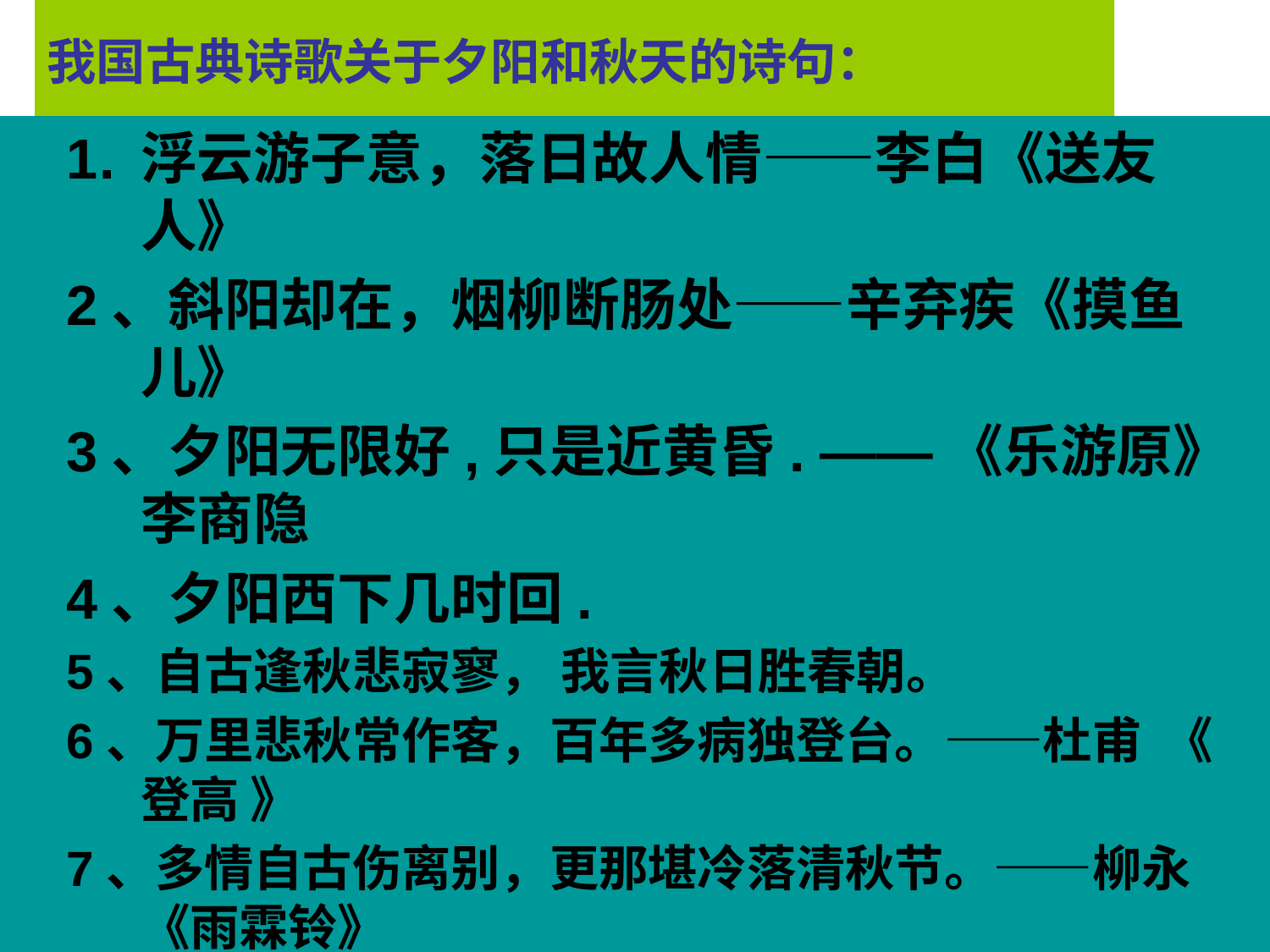

# 我国古典诗歌关于夕阳和秋天的诗句：
浮云游子意，落日故人情——李白《送友人》
2、斜阳却在，烟柳断肠处——辛弃疾《摸鱼儿》
3、夕阳无限好,只是近黄昏. ——《乐游原》李商隐
4、夕阳西下几时回.
5、自古逢秋悲寂寥， 我言秋日胜春朝。
6、万里悲秋常作客，百年多病独登台。——杜甫  《 登高 》
7、多情自古伤离别，更那堪冷落清秋节。——柳永 《雨霖铃》
8、 、碧云天，黄叶地，秋色连波，波上寒烟翠
                                              ——宋·范仲淹《苏幕遮》